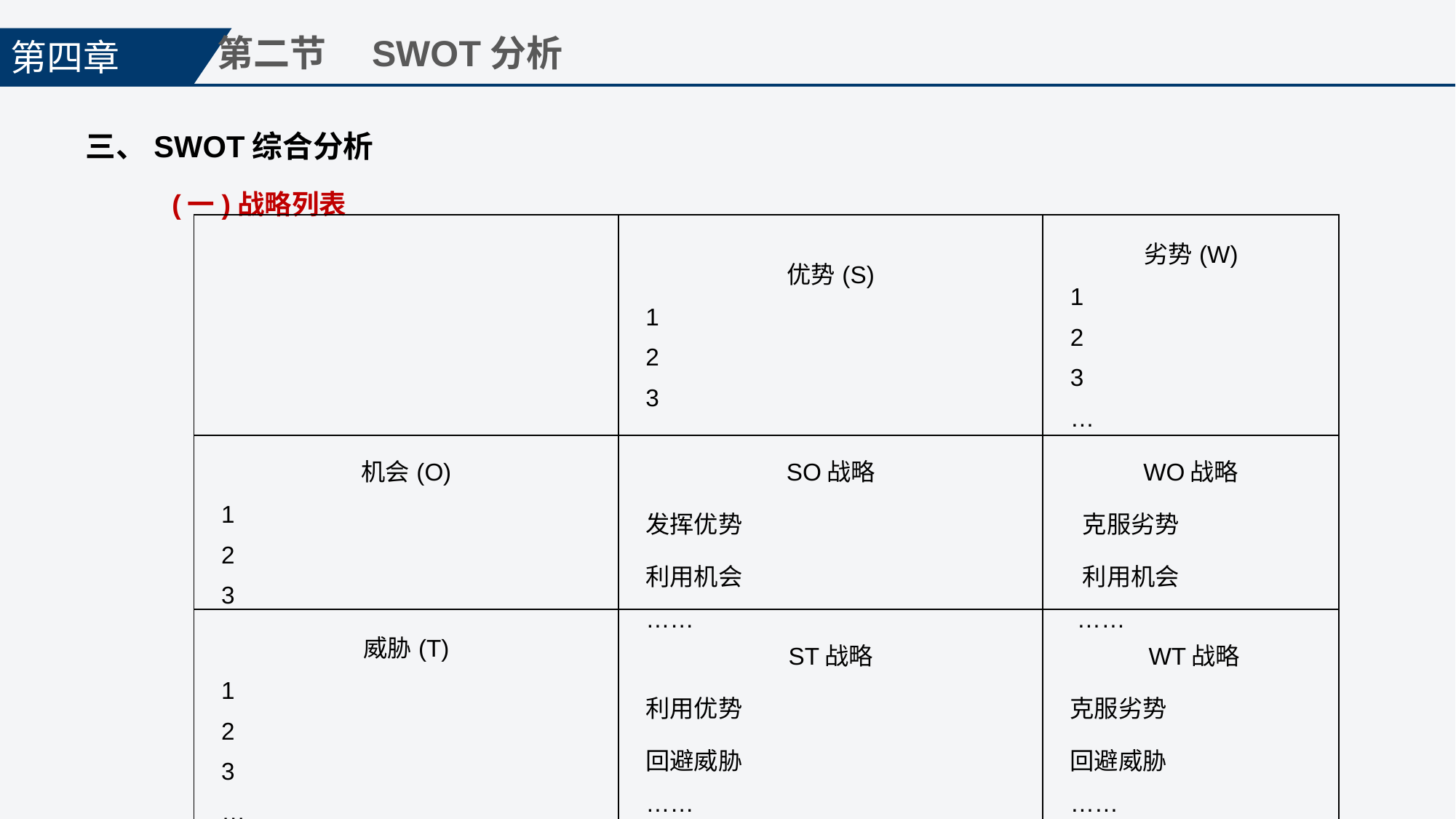

第四章
第二节　SWOT分析
三、SWOT综合分析
(一)战略列表

|  | 优势(S) 1 2 3 | 劣势(W) 1 2 3 … |
| --- | --- | --- |
| 机会(O) 1 2 3 | SO战略 发挥优势 利用机会 …… | WO战略 克服劣势 利用机会 …… |
| 威胁(T) 1 2 3 … | ST战略 利用优势 回避威胁 …… | WT战略 克服劣势 回避威胁 …… |